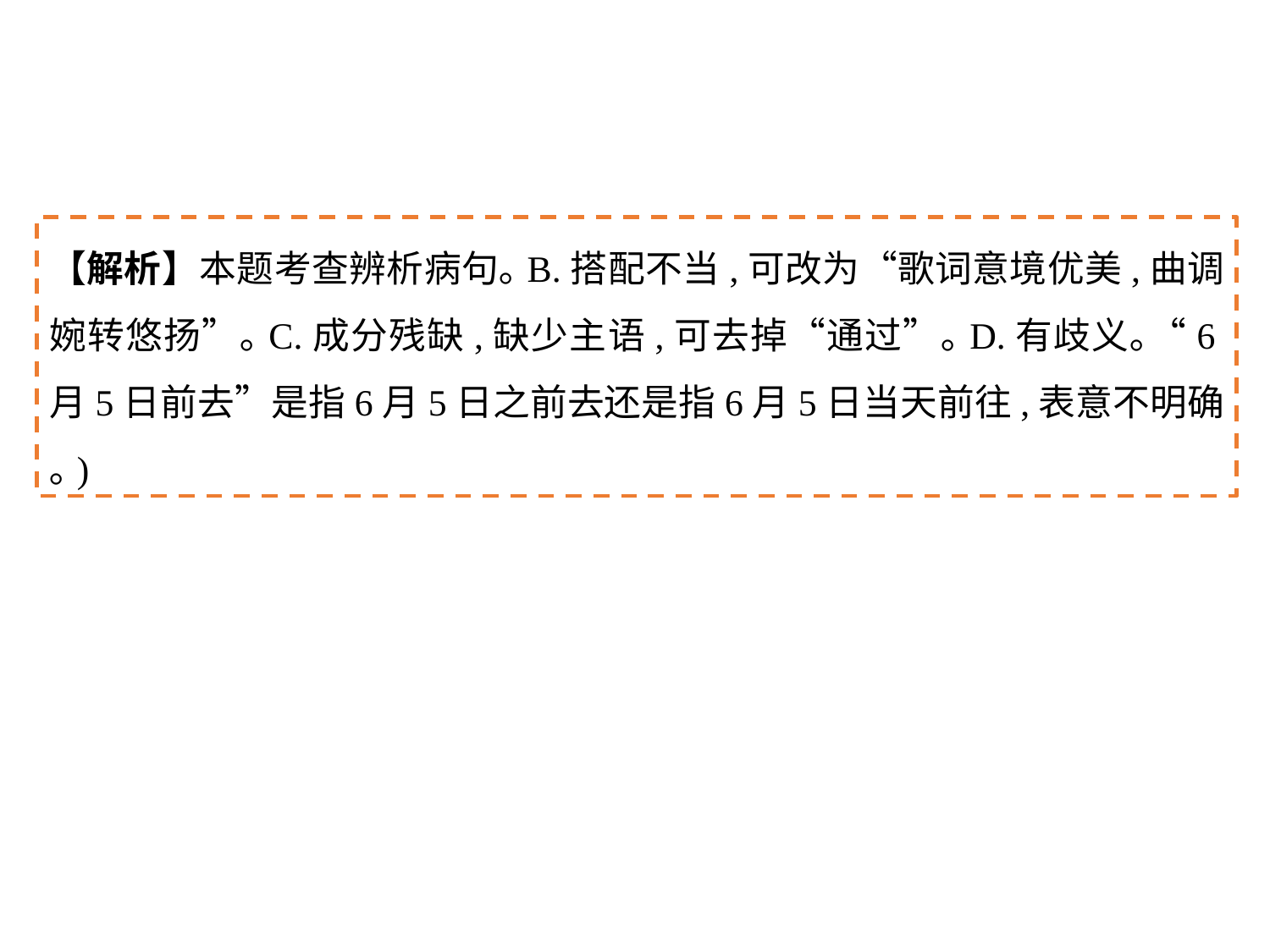

【解析】本题考查辨析病句｡B.搭配不当,可改为“歌词意境优美,曲调婉转悠扬”｡C.成分残缺,缺少主语,可去掉“通过”｡D.有歧义｡“6月5日前去”是指6月5日之前去还是指6月5日当天前往,表意不明确｡)